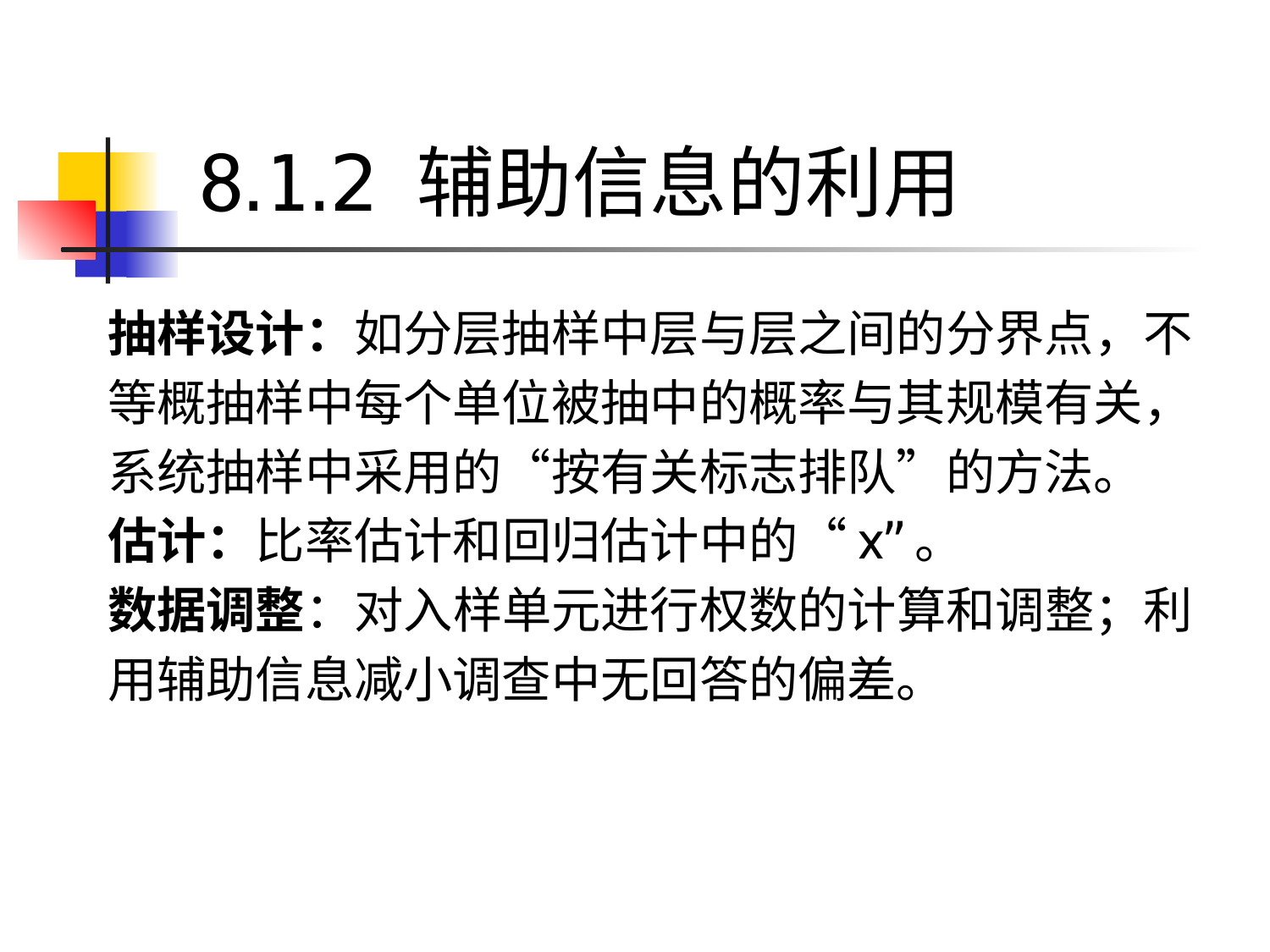

# 8.1.2 辅助信息的利用
抽样设计：如分层抽样中层与层之间的分界点，不
等概抽样中每个单位被抽中的概率与其规模有关，
系统抽样中采用的“按有关标志排队”的方法。
估计：比率估计和回归估计中的“x”。
数据调整：对入样单元进行权数的计算和调整；利
用辅助信息减小调查中无回答的偏差。